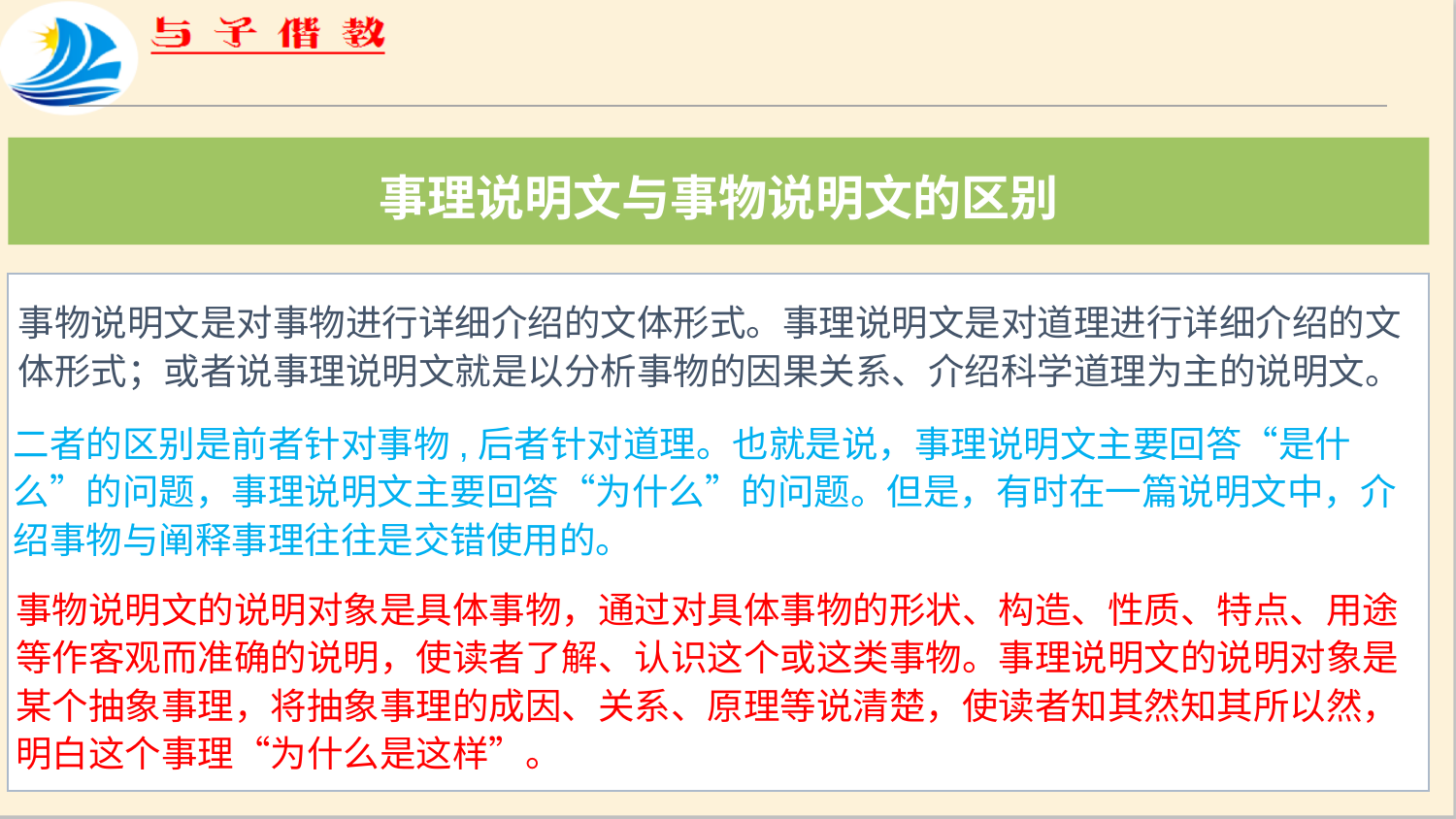

事理说明文与事物说明文的区别

事物说明文是对事物进行详细介绍的文体形式。事理说明文是对道理进行详细介绍的文体形式；或者说事理说明文就是以分析事物的因果关系、介绍科学道理为主的说明文。
二者的区别是前者针对事物,后者针对道理。也就是说，事理说明文主要回答“是什么”的问题，事理说明文主要回答“为什么”的问题。但是，有时在一篇说明文中，介绍事物与阐释事理往往是交错使用的。
事物说明文的说明对象是具体事物，通过对具体事物的形状、构造、性质、特点、用途等作客观而准确的说明，使读者了解、认识这个或这类事物。事理说明文的说明对象是某个抽象事理，将抽象事理的成因、关系、原理等说清楚，使读者知其然知其所以然，明白这个事理“为什么是这样”。